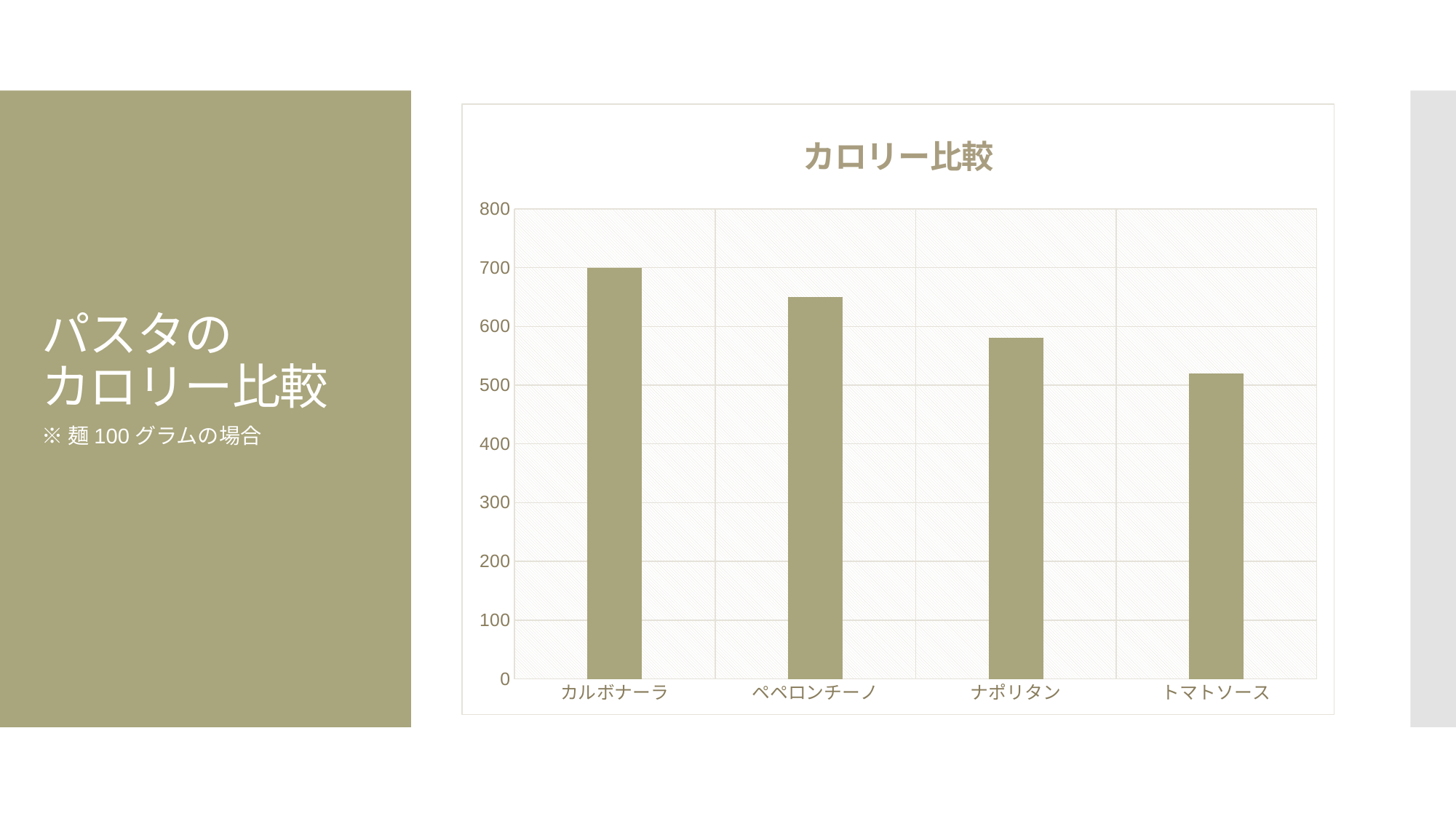

### Chart: カロリー比較

| Category |  |
|---|---|
| カルボナーラ | 700.0 |
| ペペロンチーノ | 650.0 |
| ナポリタン | 580.0 |
| トマトソース | 520.0 |
# パスタの
カロリー比較
※麺100グラムの場合